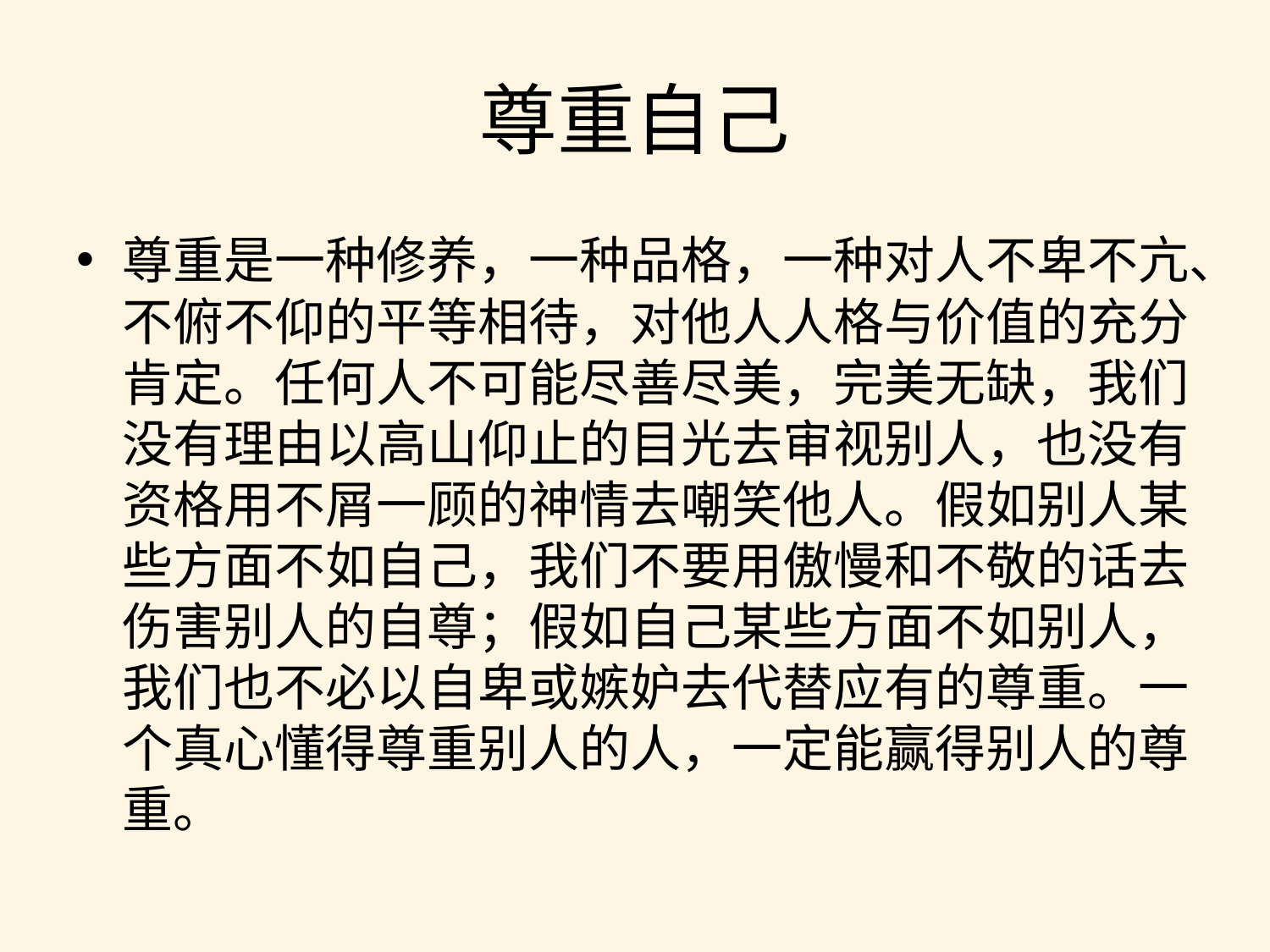

# 尊重自己
尊重是一种修养，一种品格，一种对人不卑不亢、不俯不仰的平等相待，对他人人格与价值的充分肯定。任何人不可能尽善尽美，完美无缺，我们没有理由以高山仰止的目光去审视别人，也没有资格用不屑一顾的神情去嘲笑他人。假如别人某些方面不如自己，我们不要用傲慢和不敬的话去伤害别人的自尊；假如自己某些方面不如别人，我们也不必以自卑或嫉妒去代替应有的尊重。一个真心懂得尊重别人的人，一定能赢得别人的尊重。